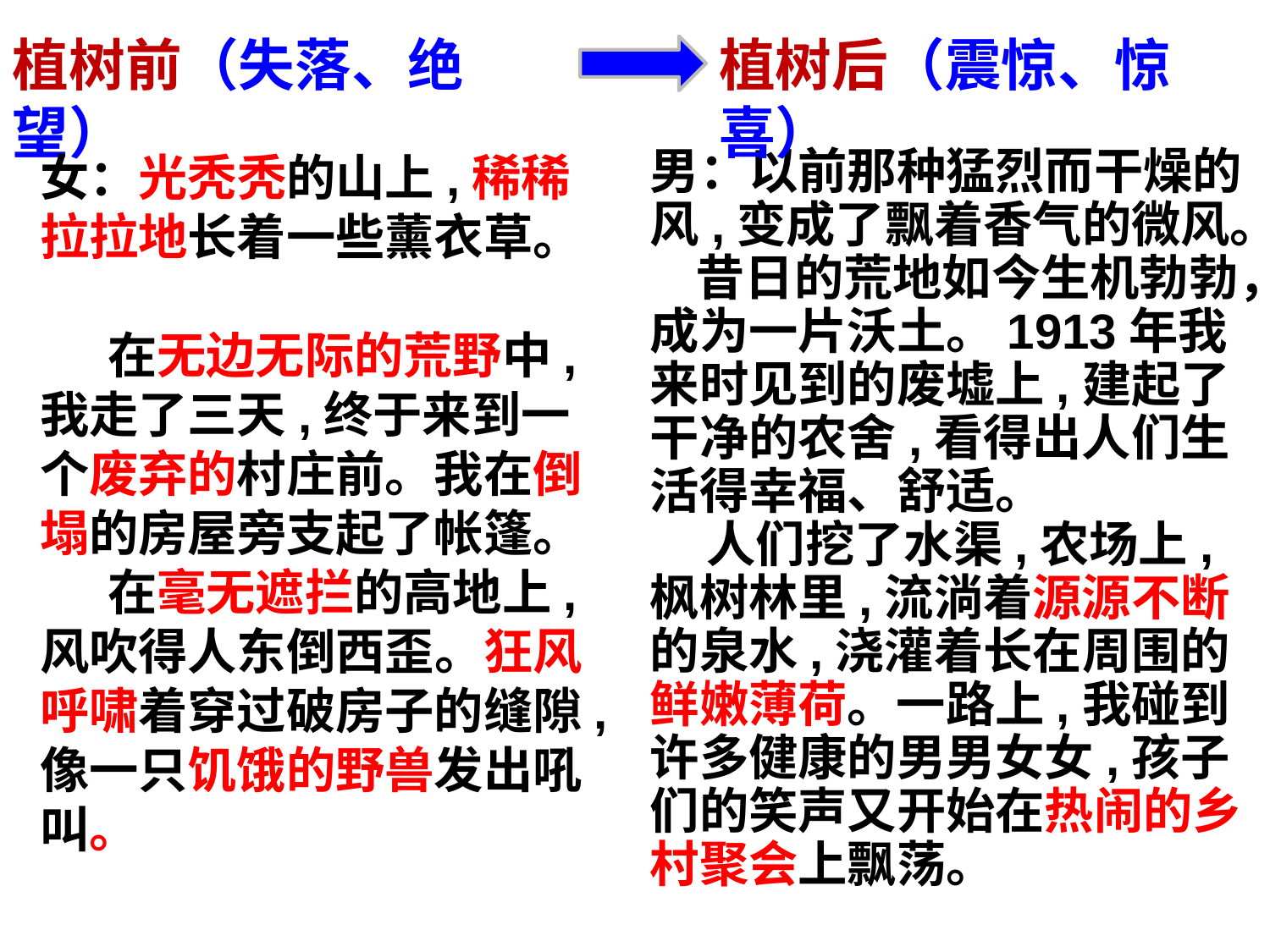

植树前（失落、绝望）
植树后（震惊、惊喜）

女：光秃秃的山上,稀稀拉拉地长着一些薰衣草。
     在无边无际的荒野中,我走了三天,终于来到一个废弃的村庄前。我在倒塌的房屋旁支起了帐篷。
     在毫无遮拦的高地上,风吹得人东倒西歪。狂风呼啸着穿过破房子的缝隙,像一只饥饿的野兽发出吼叫。
男：以前那种猛烈而干燥的风,变成了飘着香气的微风。
   昔日的荒地如今生机勃勃，成为一片沃土。1913年我来时见到的废墟上,建起了干净的农舍,看得出人们生活得幸福、舒适。
    人们挖了水渠,农场上,枫树林里,流淌着源源不断的泉水,浇灌着长在周围的鲜嫩薄荷。一路上,我碰到许多健康的男男女女,孩子们的笑声又开始在热闹的乡村聚会上飘荡。